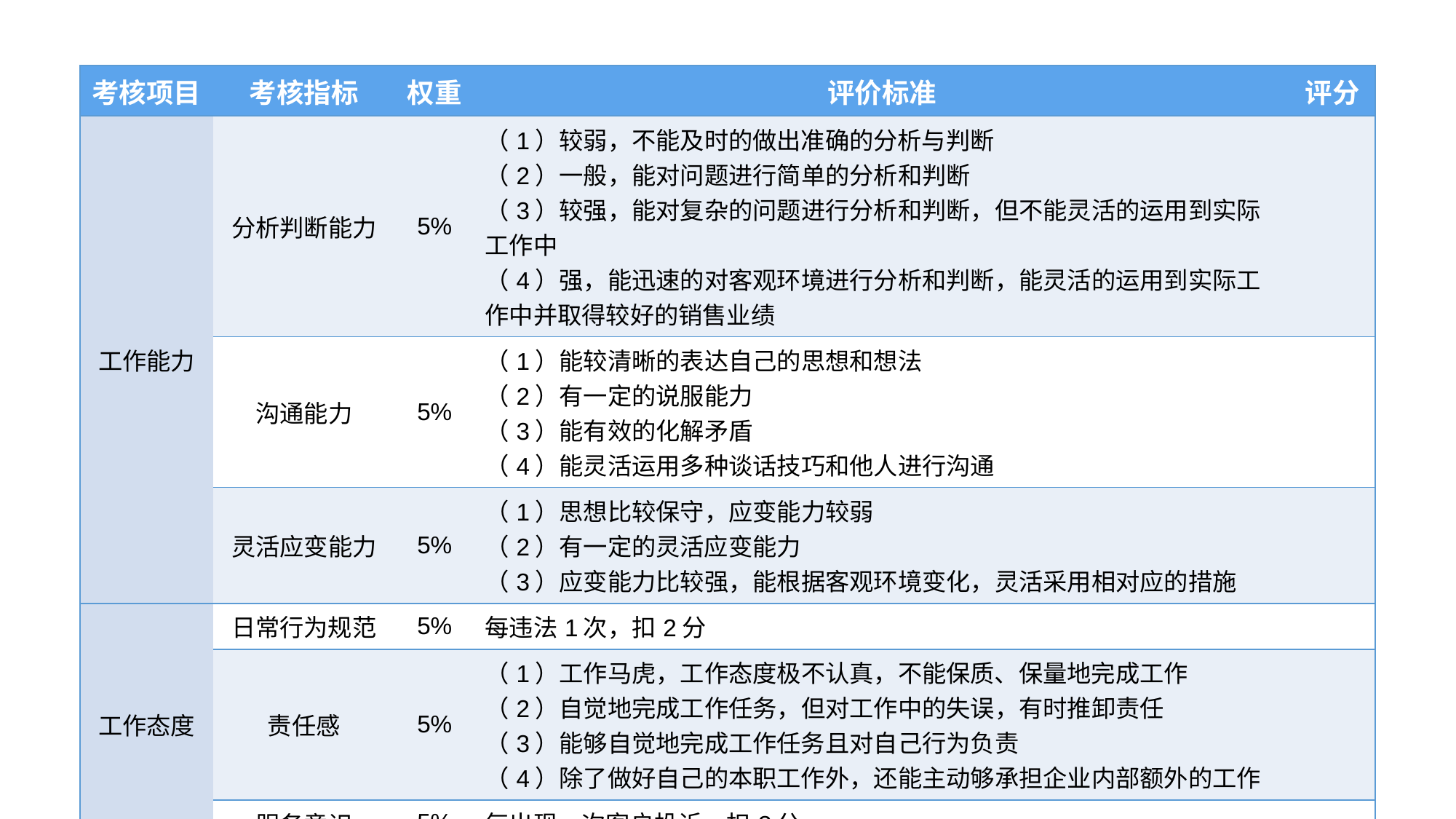

| 考核项目 | 考核指标 | 权重 | 评价标准 | 评分 |
| --- | --- | --- | --- | --- |
| 工作能力 | 分析判断能力 | 5% | （1）较弱，不能及时的做出准确的分析与判断 （2）一般，能对问题进行简单的分析和判断 （3）较强，能对复杂的问题进行分析和判断，但不能灵活的运用到实际工作中 （4）强，能迅速的对客观环境进行分析和判断，能灵活的运用到实际工作中并取得较好的销售业绩 |  |
|  | 沟通能力 | 5% | （1）能较清晰的表达自己的思想和想法 （2）有一定的说服能力 （3）能有效的化解矛盾 （4）能灵活运用多种谈话技巧和他人进行沟通 |  |
|  | 灵活应变能力 | 5% | （1）思想比较保守，应变能力较弱 （2）有一定的灵活应变能力 （3）应变能力比较强，能根据客观环境变化，灵活采用相对应的措施 |  |
| 工作态度 | 日常行为规范 | 5% | 每违法1次，扣2分 |  |
|  | 责任感 | 5% | （1）工作马虎，工作态度极不认真，不能保质、保量地完成工作 （2）自觉地完成工作任务，但对工作中的失误，有时推卸责任 （3）能够自觉地完成工作任务且对自己行为负责 （4）除了做好自己的本职工作外，还能主动够承担企业内部额外的工作 |  |
|  | 服务意识 | 5% | 每出现一次客户投诉，扣3分 |  |